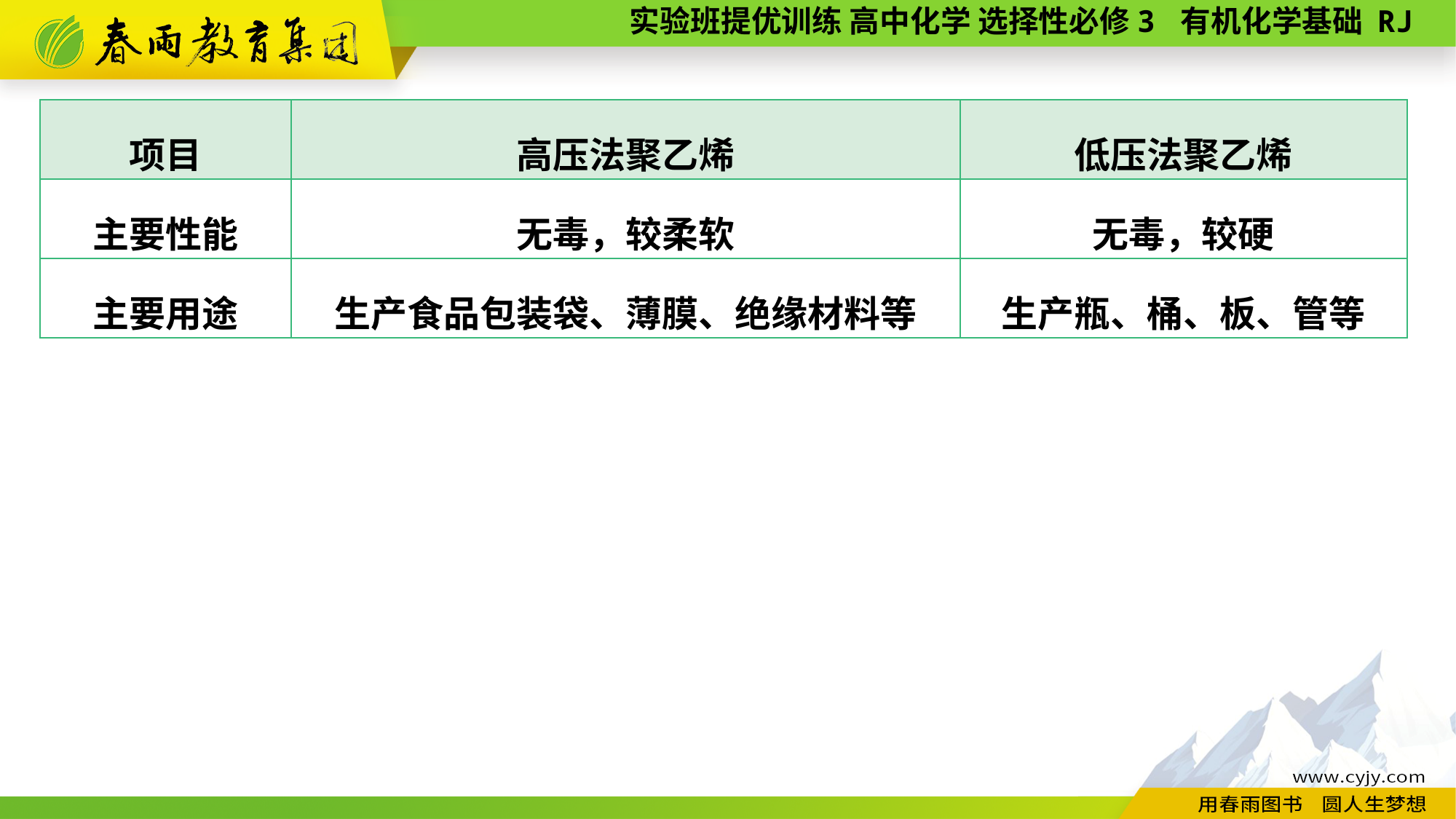

| 项目 | 高压法聚乙烯 | 低压法聚乙烯 |
| --- | --- | --- |
| 主要性能 | 无毒，较柔软 | 无毒，较硬 |
| 主要用途 | 生产食品包装袋、薄膜、绝缘材料等 | 生产瓶、桶、板、管等 |